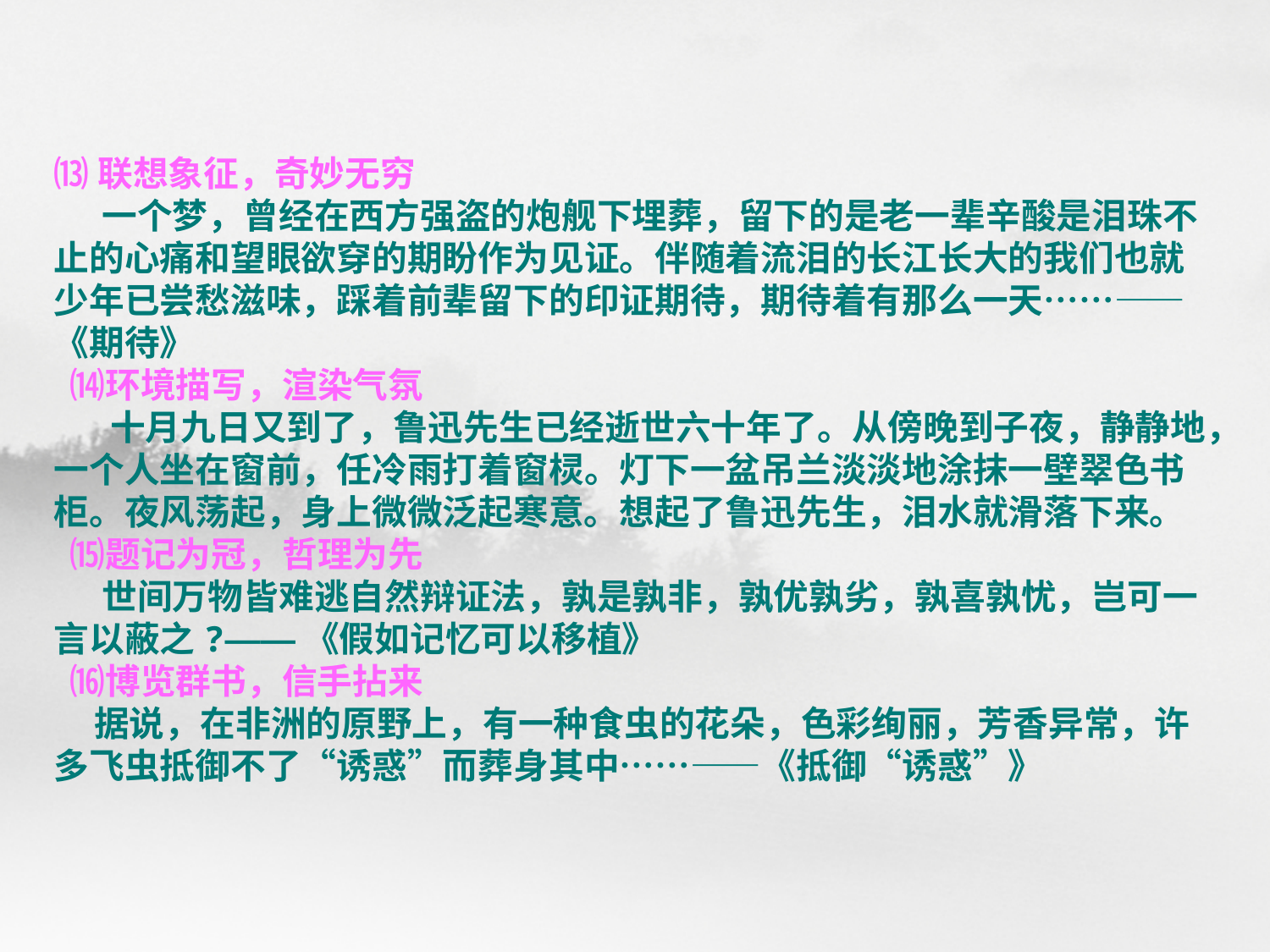

# ⒀联想象征，奇妙无穷 一个梦，曾经在西方强盗的炮舰下埋葬，留下的是老一辈辛酸是泪珠不止的心痛和望眼欲穿的期盼作为见证。伴随着流泪的长江长大的我们也就少年已尝愁滋味，踩着前辈留下的印证期待，期待着有那么一天……——《期待》 ⒁环境描写，渲染气氛 十月九日又到了，鲁迅先生已经逝世六十年了。从傍晚到子夜，静静地，一个人坐在窗前，任冷雨打着窗棂。灯下一盆吊兰淡淡地涂抹一壁翠色书柜。夜风荡起，身上微微泛起寒意。想起了鲁迅先生，泪水就滑落下来。 ⒂题记为冠，哲理为先 世间万物皆难逃自然辩证法，孰是孰非，孰优孰劣，孰喜孰忧，岂可一言以蔽之?——《假如记忆可以移植》 ⒃博览群书，信手拈来 据说，在非洲的原野上，有一种食虫的花朵，色彩绚丽，芳香异常，许多飞虫抵御不了“诱惑”而葬身其中……——《抵御“诱惑”》